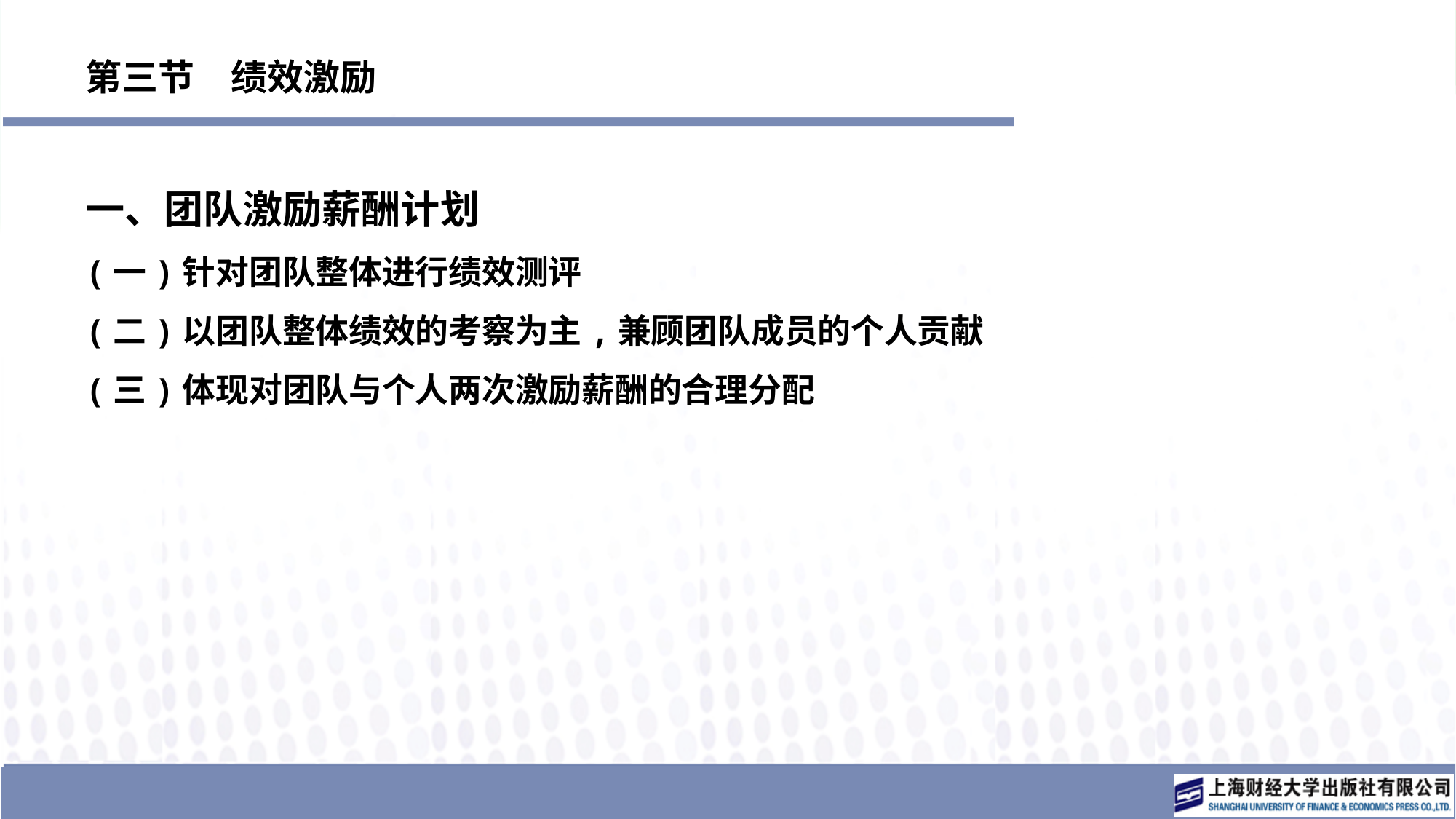

# 第三节　绩效激励
一、团队激励薪酬计划
(一)针对团队整体进行绩效测评
(二)以团队整体绩效的考察为主,兼顾团队成员的个人贡献
(三)体现对团队与个人两次激励薪酬的合理分配